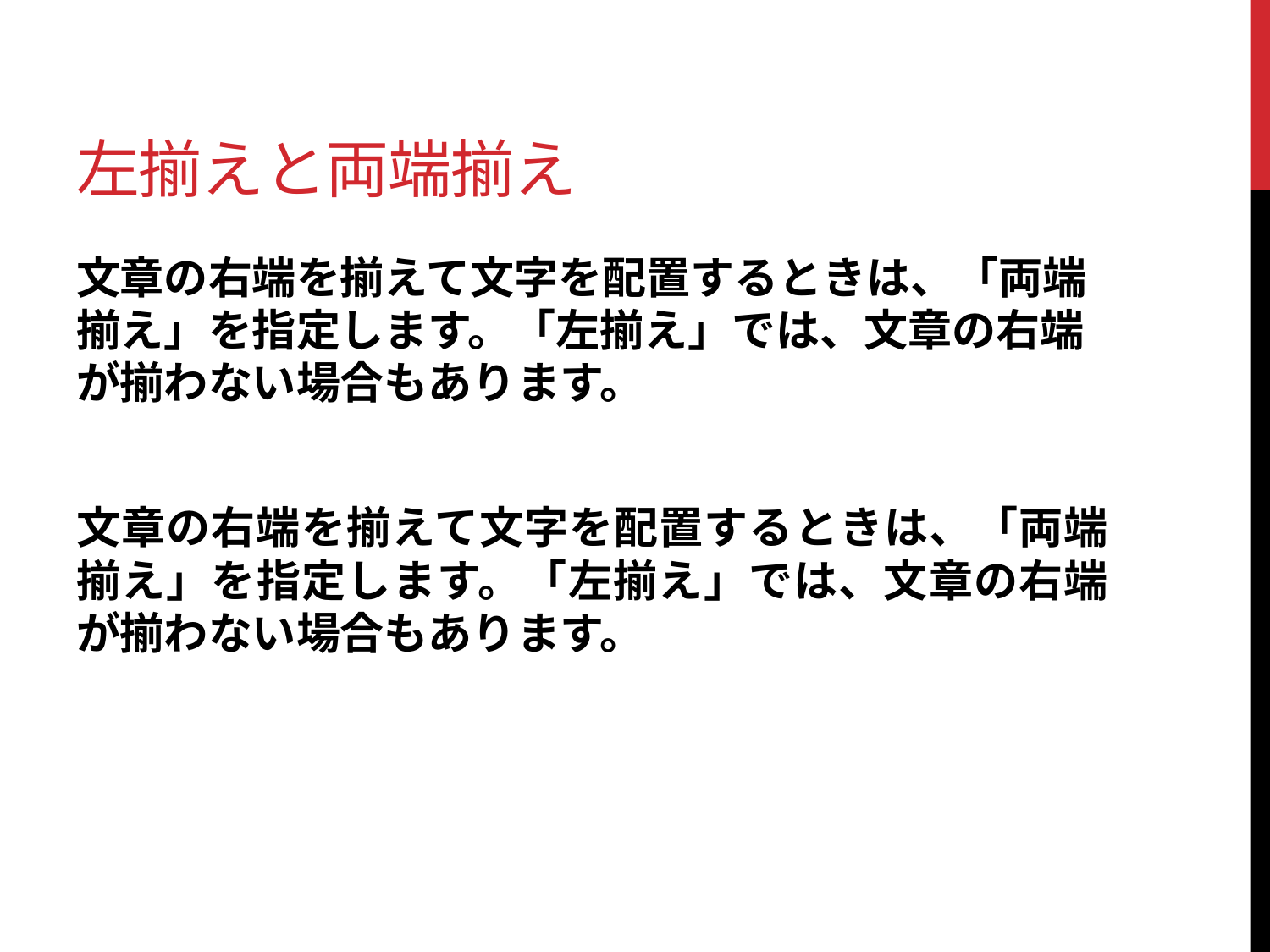

# 左揃えと両端揃え
文章の右端を揃えて文字を配置するときは、「両端揃え」を指定します。「左揃え」では、文章の右端が揃わない場合もあります。

文章の右端を揃えて文字を配置するときは、「両端揃え」を指定します。「左揃え」では、文章の右端が揃わない場合もあります。